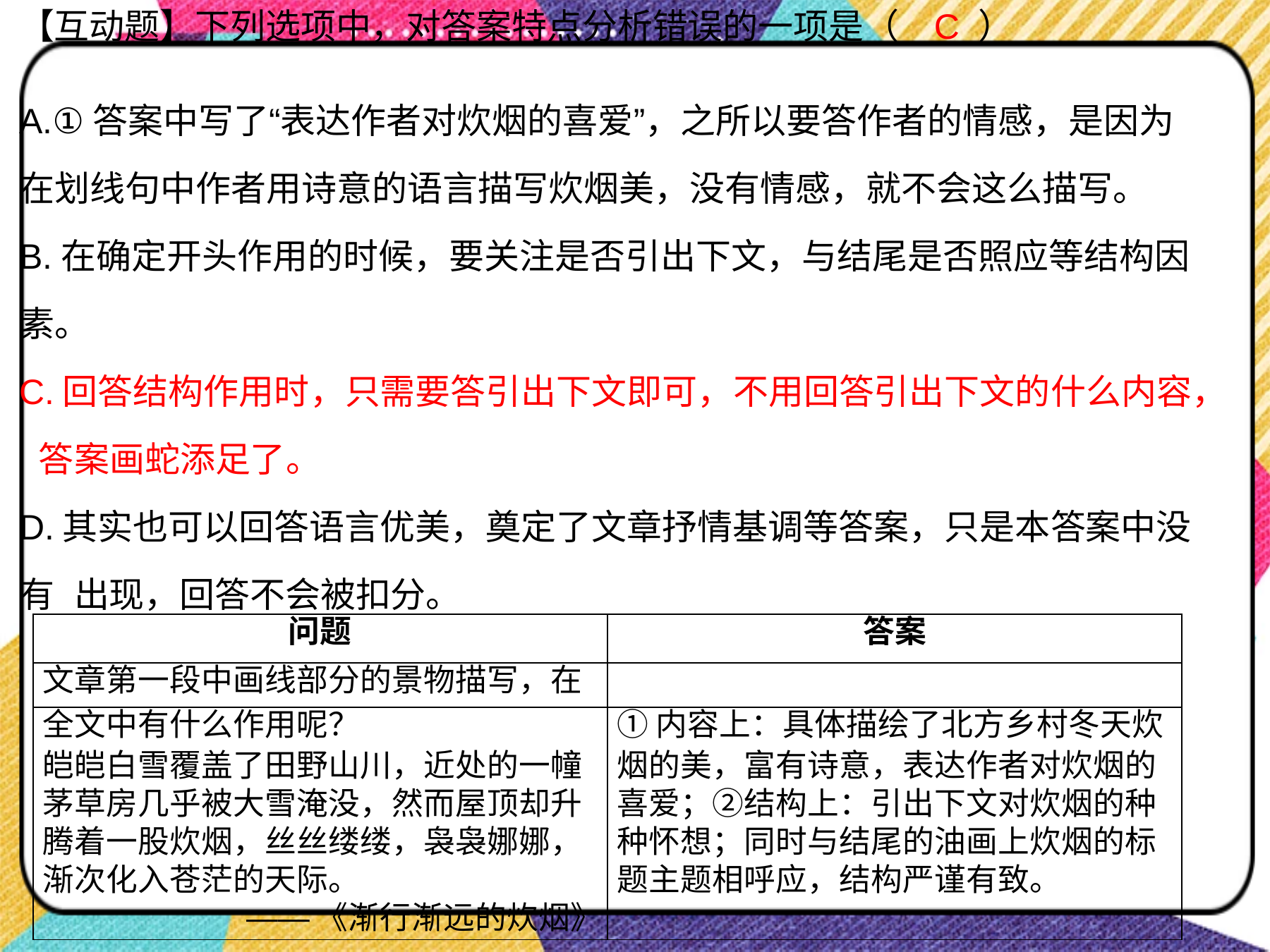

【互动题】下列选项中，对答案特点分析错误的一项是（	C	）
A.①答案中写了“表达作者对炊烟的喜爱”，之所以要答作者的情感，是因为  在划线句中作者用诗意的语言描写炊烟美，没有情感，就不会这么描写。
B.在确定开头作用的时候，要关注是否引出下文，与结尾是否照应等结构因素。
C.回答结构作用时，只需要答引出下文即可，不用回答引出下文的什么内容，  答案画蛇添足了。
D.其实也可以回答语言优美，奠定了文章抒情基调等答案，只是本答案中没有  出现，回答不会被扣分。
| 问题 | 答案 |
| --- | --- |
| 文章第一段中画线部分的景物描写，在 |  |
| 全文中有什么作用呢？ | ①内容上：具体描绘了北方乡村冬天炊 |
| 皑皑白雪覆盖了田野山川，近处的一幢 | 烟的美，富有诗意，表达作者对炊烟的 |
| 茅草房几乎被大雪淹没，然而屋顶却升 | 喜爱；②结构上：引出下文对炊烟的种 |
| 腾着一股炊烟，丝丝缕缕，袅袅娜娜， | 种怀想；同时与结尾的油画上炊烟的标 |
| 渐次化入苍茫的天际。 | 题主题相呼应，结构严谨有致。 |
| ——《渐行渐远的炊烟》 |  |